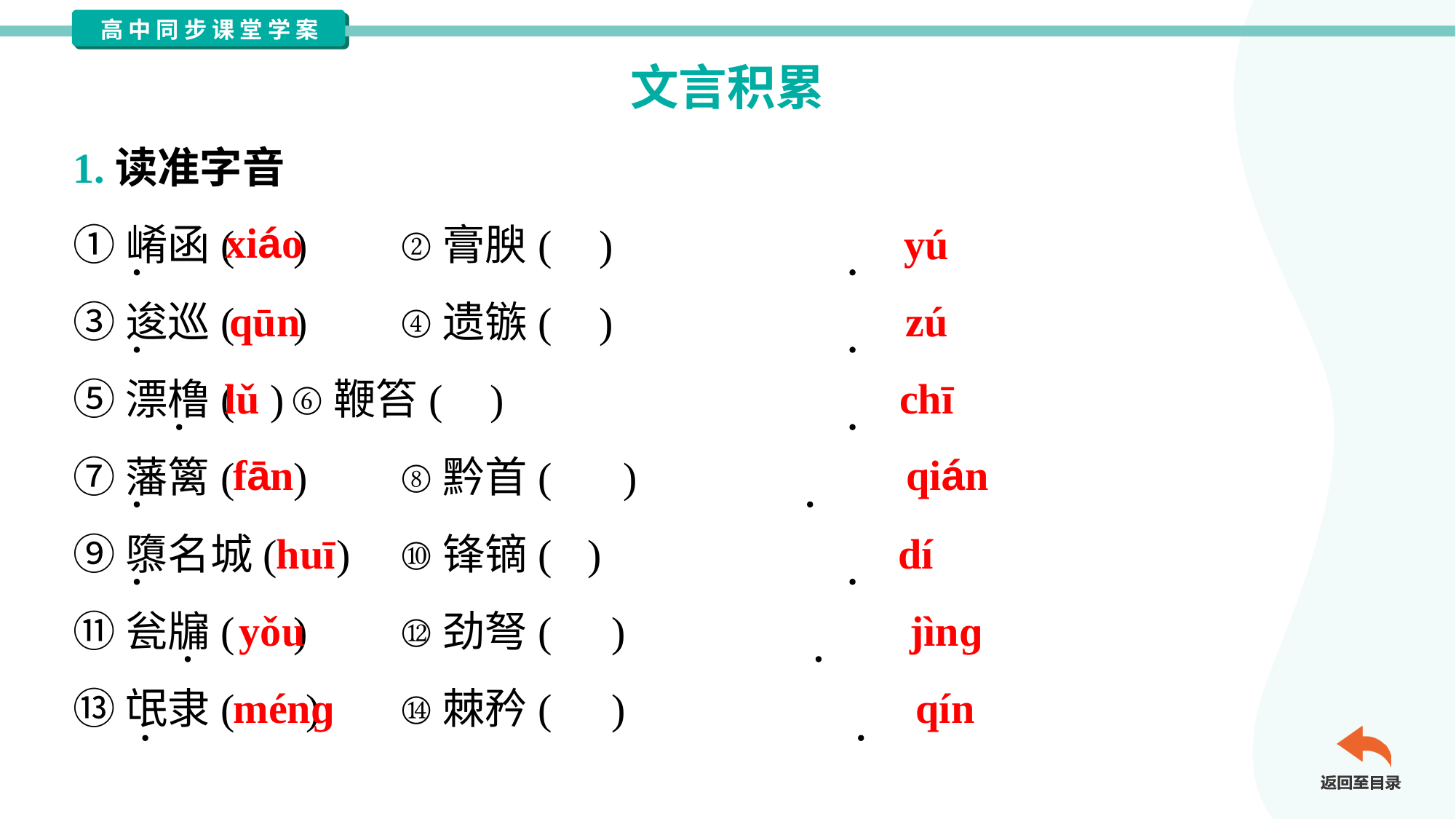

文言积累
1.读准字音
①崤函(     )	②膏腴(    )
③逡巡(     )	④遗镞(    )
⑤漂橹(   )	⑥鞭笞(    )
⑦藩篱(     )	⑧黔首(      )
⑨隳名城(     )	⑩锋镝(   )
⑪瓮牖(     )	⑫劲弩(     )
⑬氓隶(      )	⑭棘矜(     )
xiáo
yú
qūn
zú

lǔ
chī

fān
qián

huī
dí

yǒu
jìnɡ

ménɡ
qín